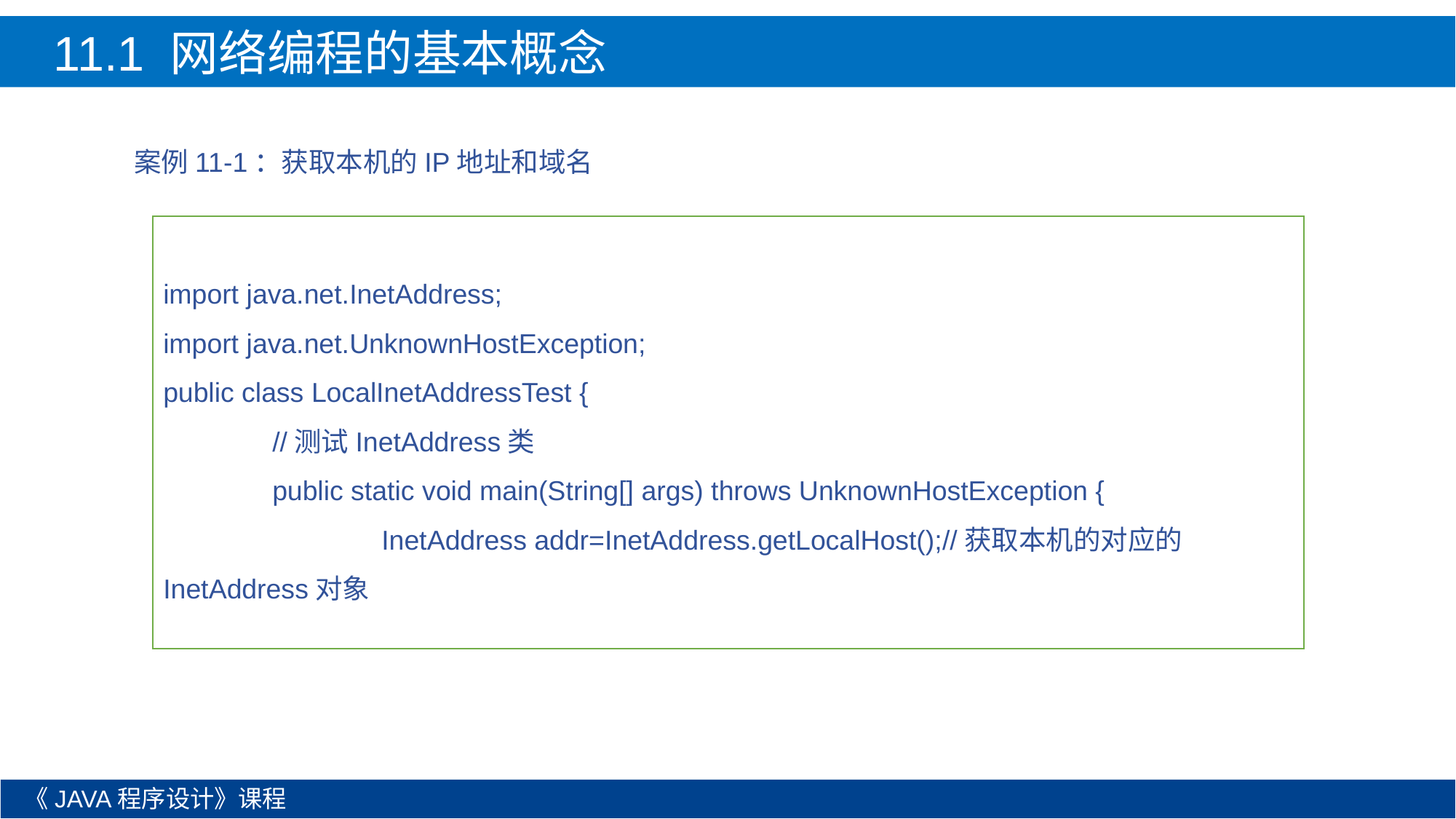

11.1 网络编程的基本概念
案例11-1：获取本机的IP地址和域名

import java.net.InetAddress;
import java.net.UnknownHostException;
public class LocalInetAddressTest {
	//测试InetAddress类
	public static void main(String[] args) throws UnknownHostException {
		InetAddress addr=InetAddress.getLocalHost();//获取本机的对应的InetAddress对象
《JAVA程序设计》课程